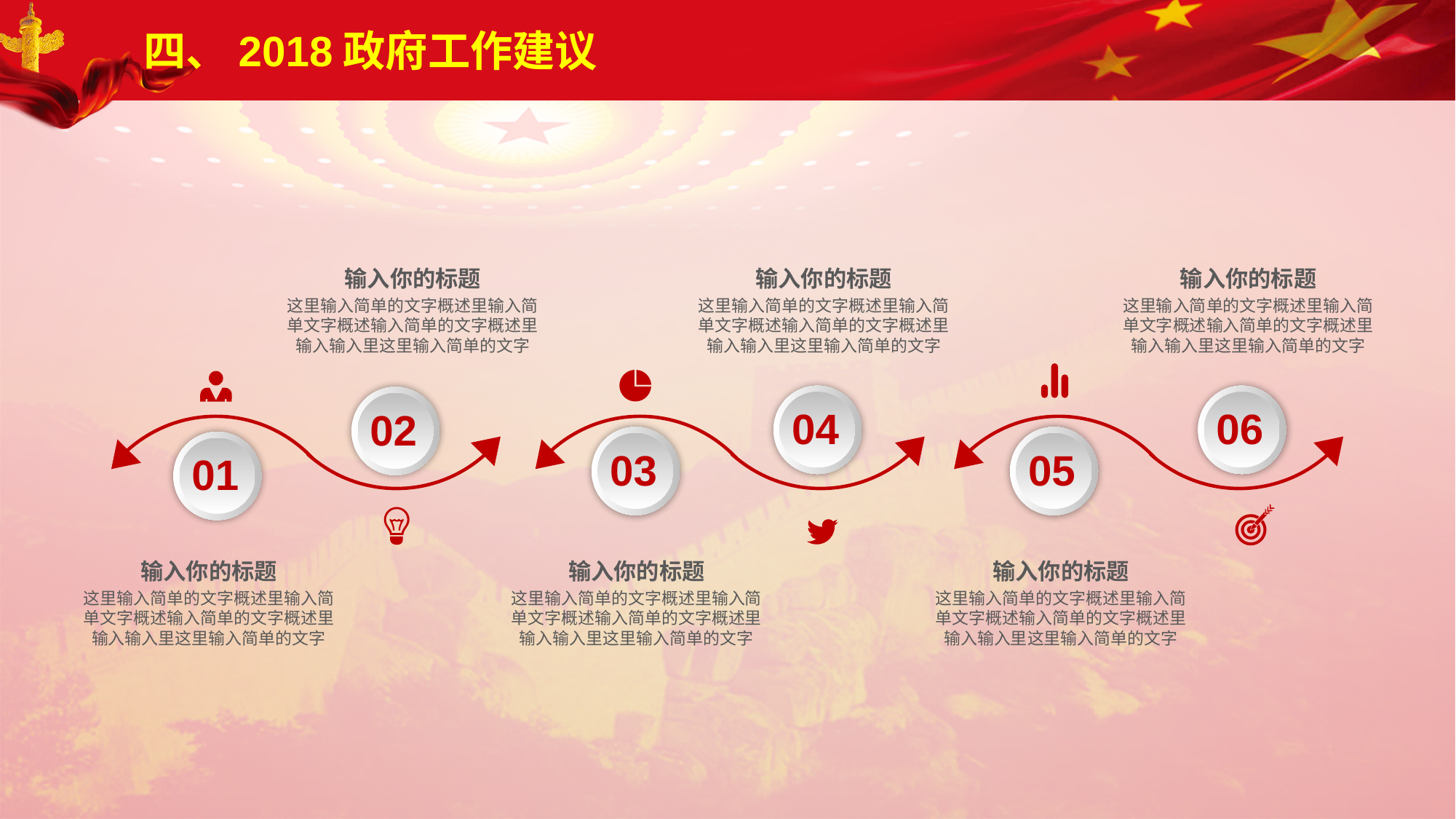

四、2018政府工作建议

输入你的标题
这里输入简单的文字概述里输入简单文字概述输入简单的文字概述里输入输入里这里输入简单的文字
输入你的标题
这里输入简单的文字概述里输入简单文字概述输入简单的文字概述里输入输入里这里输入简单的文字
输入你的标题
这里输入简单的文字概述里输入简单文字概述输入简单的文字概述里输入输入里这里输入简单的文字

04

06

02

03

05

01

输入你的标题
这里输入简单的文字概述里输入简单文字概述输入简单的文字概述里输入输入里这里输入简单的文字
输入你的标题
这里输入简单的文字概述里输入简单文字概述输入简单的文字概述里输入输入里这里输入简单的文字
输入你的标题
这里输入简单的文字概述里输入简单文字概述输入简单的文字概述里输入输入里这里输入简单的文字